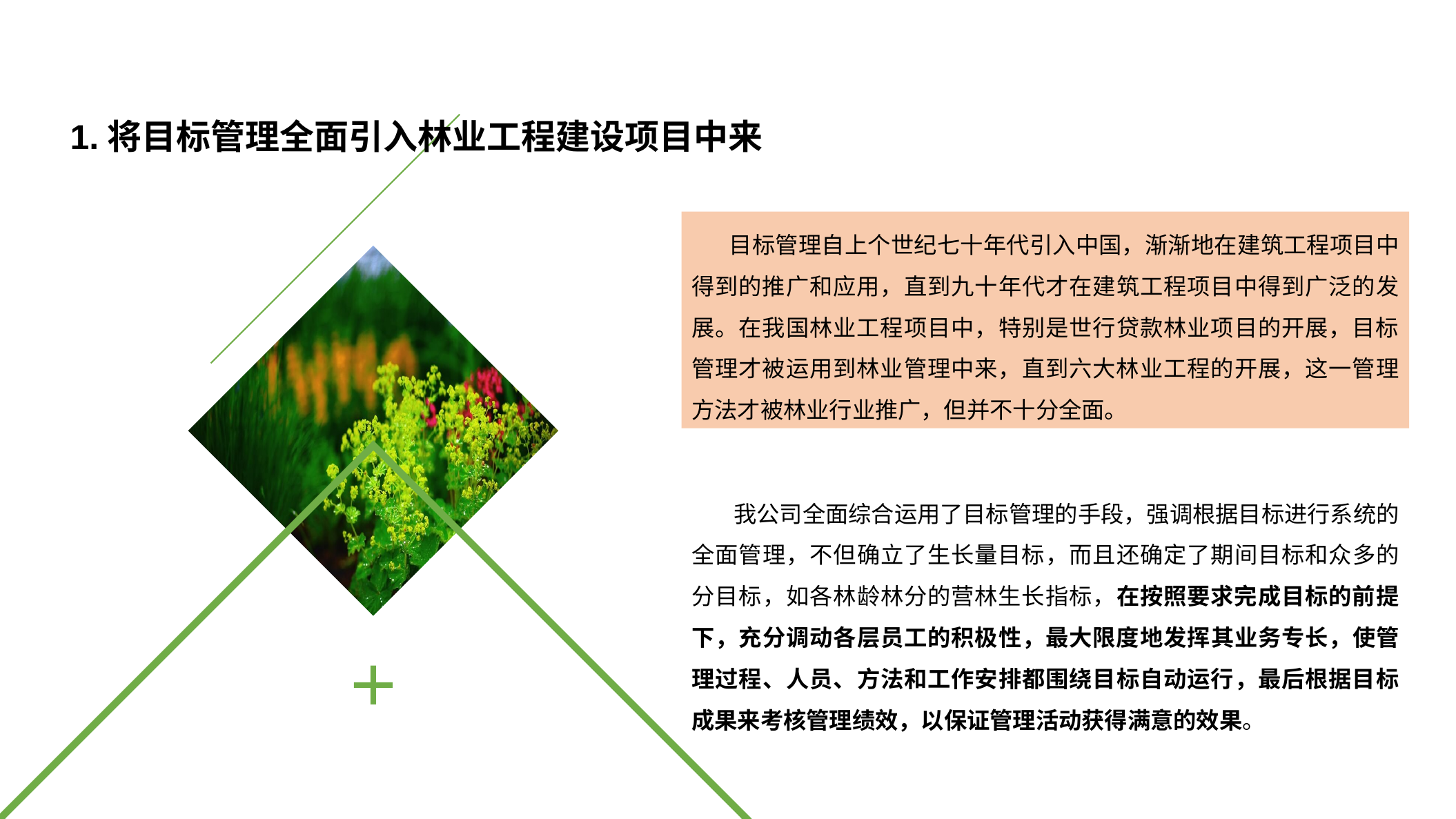

1.将目标管理全面引入林业工程建设项目中来
      目标管理自上个世纪七十年代引入中国，渐渐地在建筑工程项目中得到的推广和应用，直到九十年代才在建筑工程项目中得到广泛的发展。在我国林业工程项目中，特别是世行贷款林业项目的开展，目标管理才被运用到林业管理中来，直到六大林业工程的开展，这一管理方法才被林业行业推广，但并不十分全面。

       我公司全面综合运用了目标管理的手段，强调根据目标进行系统的全面管理，不但确立了生长量目标，而且还确定了期间目标和众多的分目标，如各林龄林分的营林生长指标，在按照要求完成目标的前提下，充分调动各层员工的积极性，最大限度地发挥其业务专长，使管理过程、人员、方法和工作安排都围绕目标自动运行，最后根据目标成果来考核管理绩效，以保证管理活动获得满意的效果。